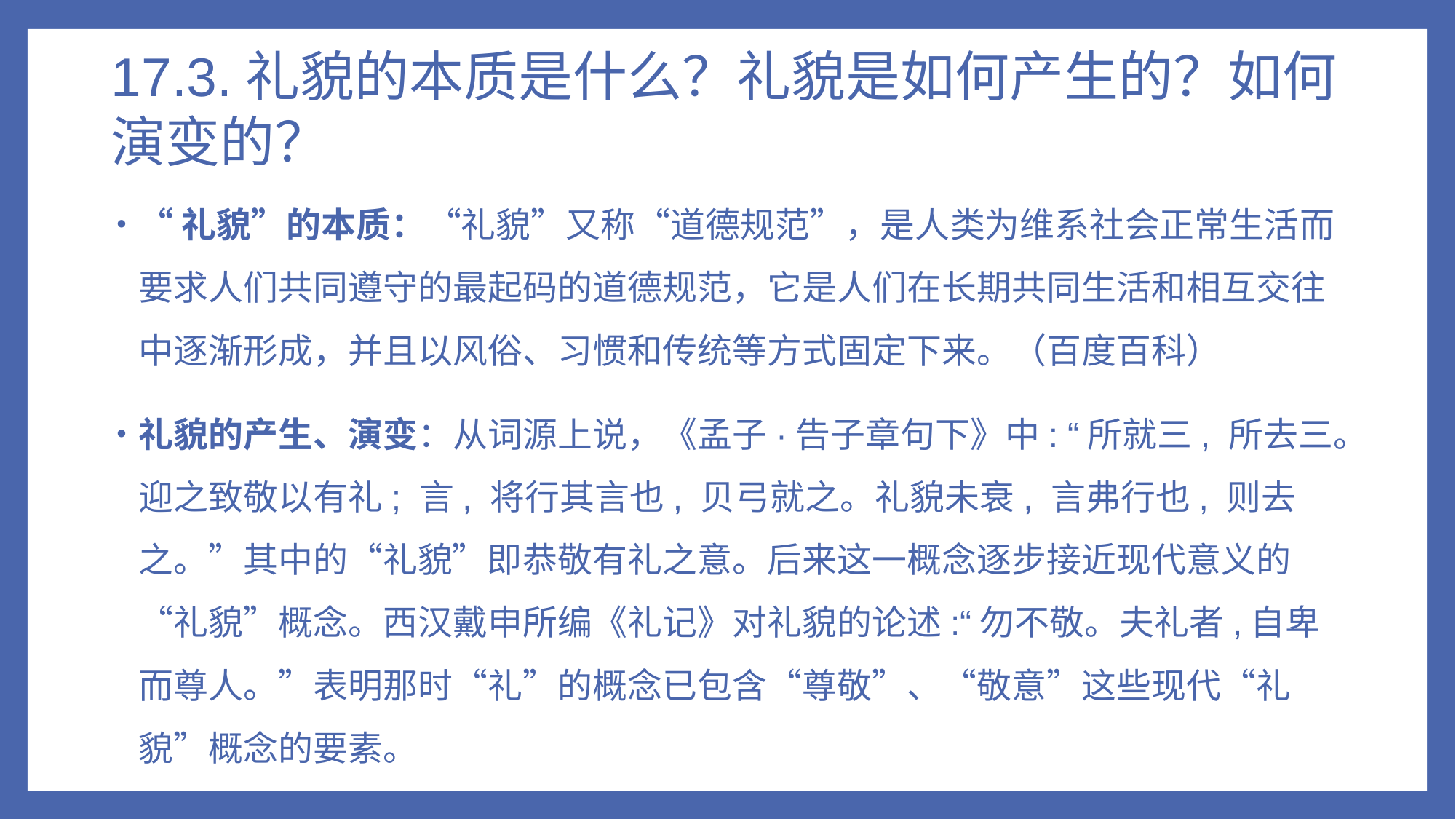

# 17.3.礼貌的本质是什么？礼貌是如何产生的？如何演变的？
“礼貌”的本质：“礼貌”又称“道德规范”，是人类为维系社会正常生活而要求人们共同遵守的最起码的道德规范，它是人们在长期共同生活和相互交往中逐渐形成，并且以风俗、习惯和传统等方式固定下来。（百度百科）
礼貌的产生、演变：从词源上说，《孟子·告子章句下》中: “所就三, 所去三。迎之致敬以有礼; 言, 将行其言也, 贝弓就之。礼貌未衰, 言弗行也, 则去之。”其中的“礼貌”即恭敬有礼之意。后来这一概念逐步接近现代意义的“礼貌”概念。西汉戴申所编《礼记》对礼貌的论述:“勿不敬。夫礼者,自卑而尊人。”表明那时“礼”的概念已包含“尊敬”、“敬意”这些现代“礼貌”概念的要素。